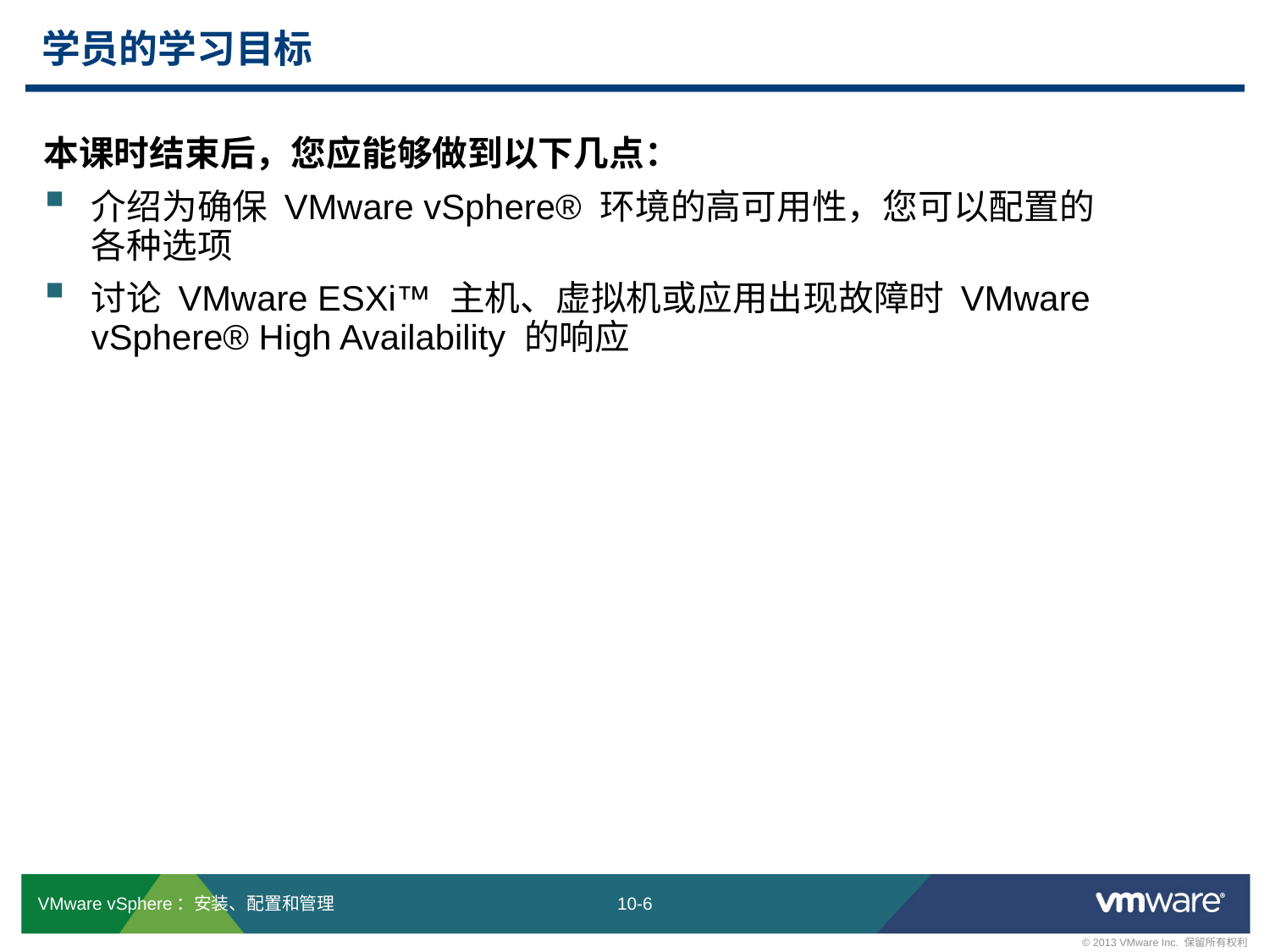

# 学员的学习目标
本课时结束后，您应能够做到以下几点：
介绍为确保 VMware vSphere® 环境的高可用性，您可以配置的
各种选项
讨论 VMware ESXi™ 主机、虚拟机或应用出现故障时 VMware vSphere® High Availability 的响应